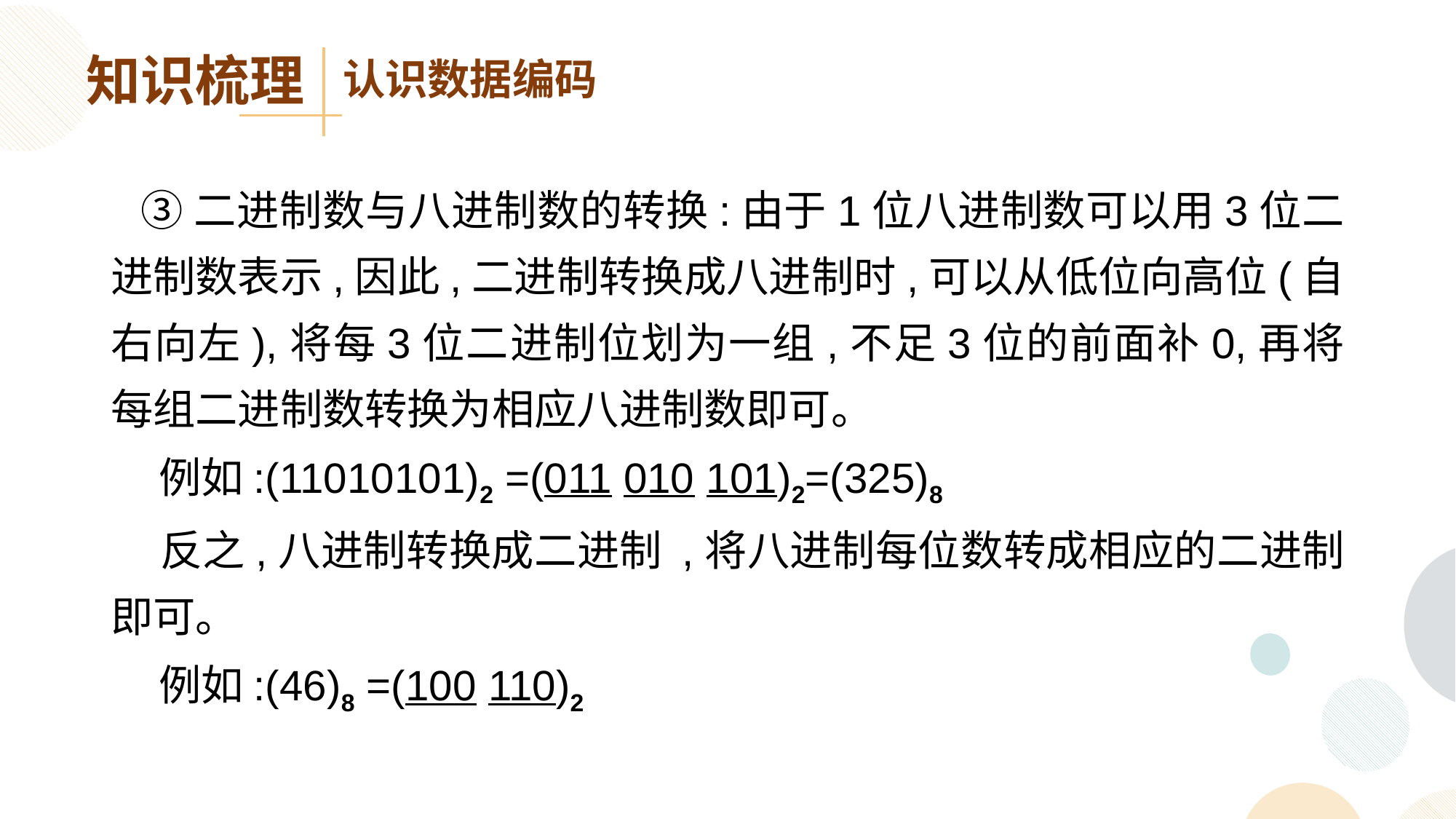

知识梳理
认识数据编码
   ③二进制数与八进制数的转换:由于1位八进制数可以用3位二进制数表示,因此,二进制转换成八进制时,可以从低位向高位(自右向左),将每3位二进制位划为一组,不足3位的前面补0,再将每组二进制数转换为相应八进制数即可。
    例如:(11010101)2 =(011 010 101)2=(325)8
    反之,八进制转换成二进制 ,将八进制每位数转成相应的二进制即可。
    例如:(46)8 =(100 110)2